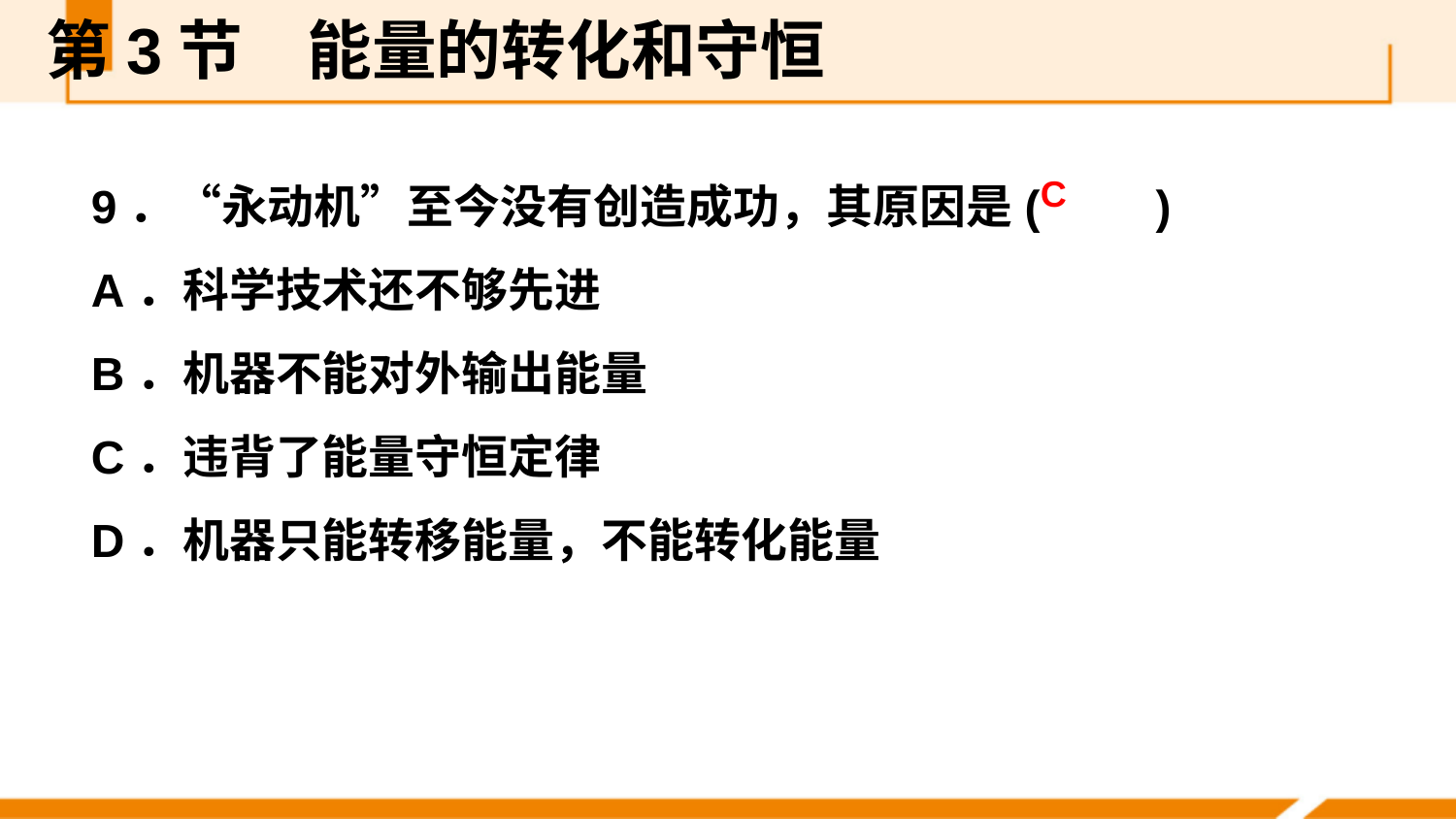

第3节　能量的转化和守恒
9．“永动机”至今没有创造成功，其原因是(　　)
A．科学技术还不够先进
B．机器不能对外输出能量
C．违背了能量守恒定律
D．机器只能转移能量，不能转化能量
C